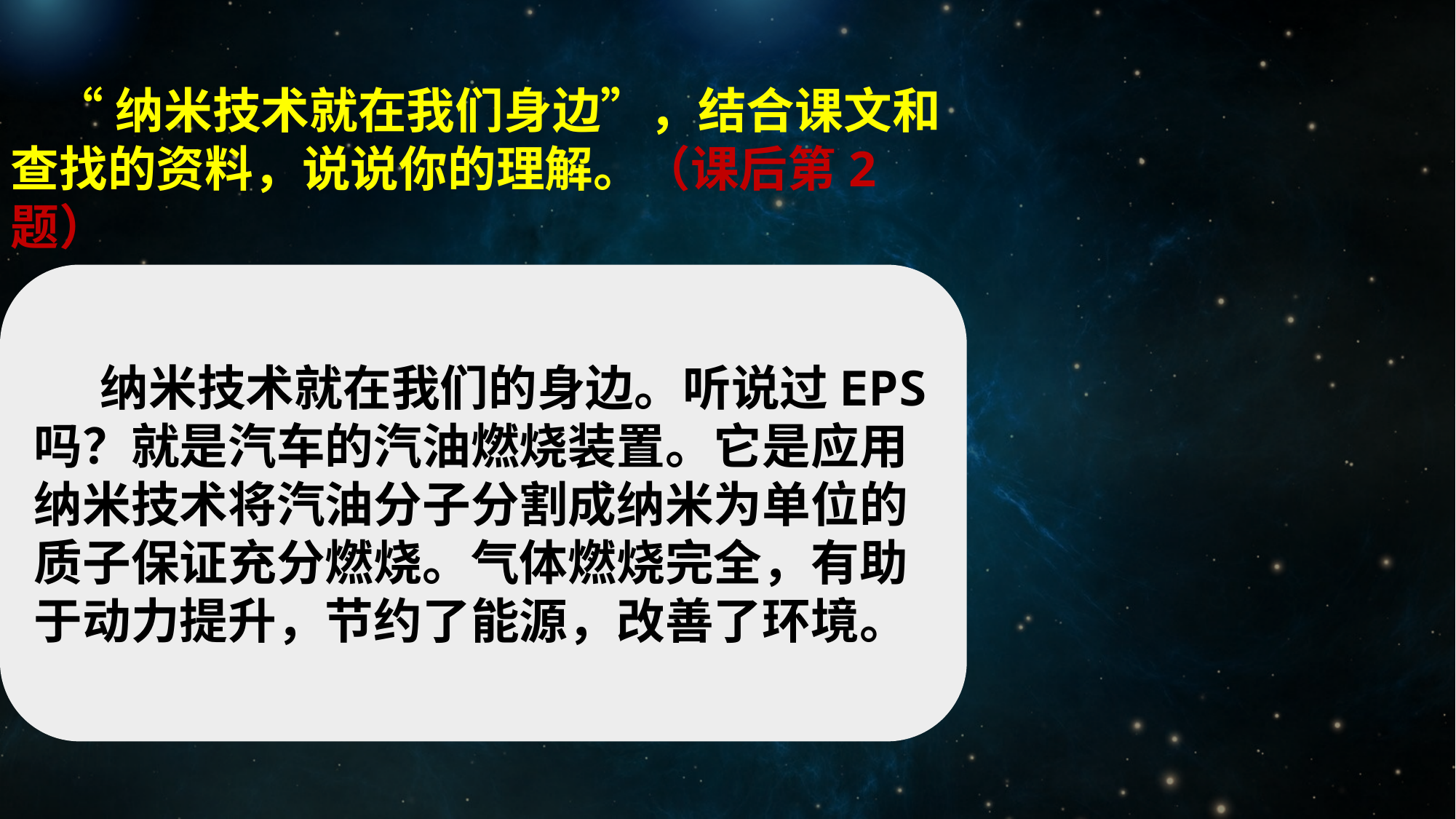

“纳米技术就在我们身边”，结合课文和查找的资料，说说你的理解。（课后第2题）
     纳米技术就在我们的身边。听说过EPS吗？就是汽车的汽油燃烧装置。它是应用纳米技术将汽油分子分割成纳米为单位的质子保证充分燃烧。气体燃烧完全，有助于动力提升，节约了能源，改善了环境。